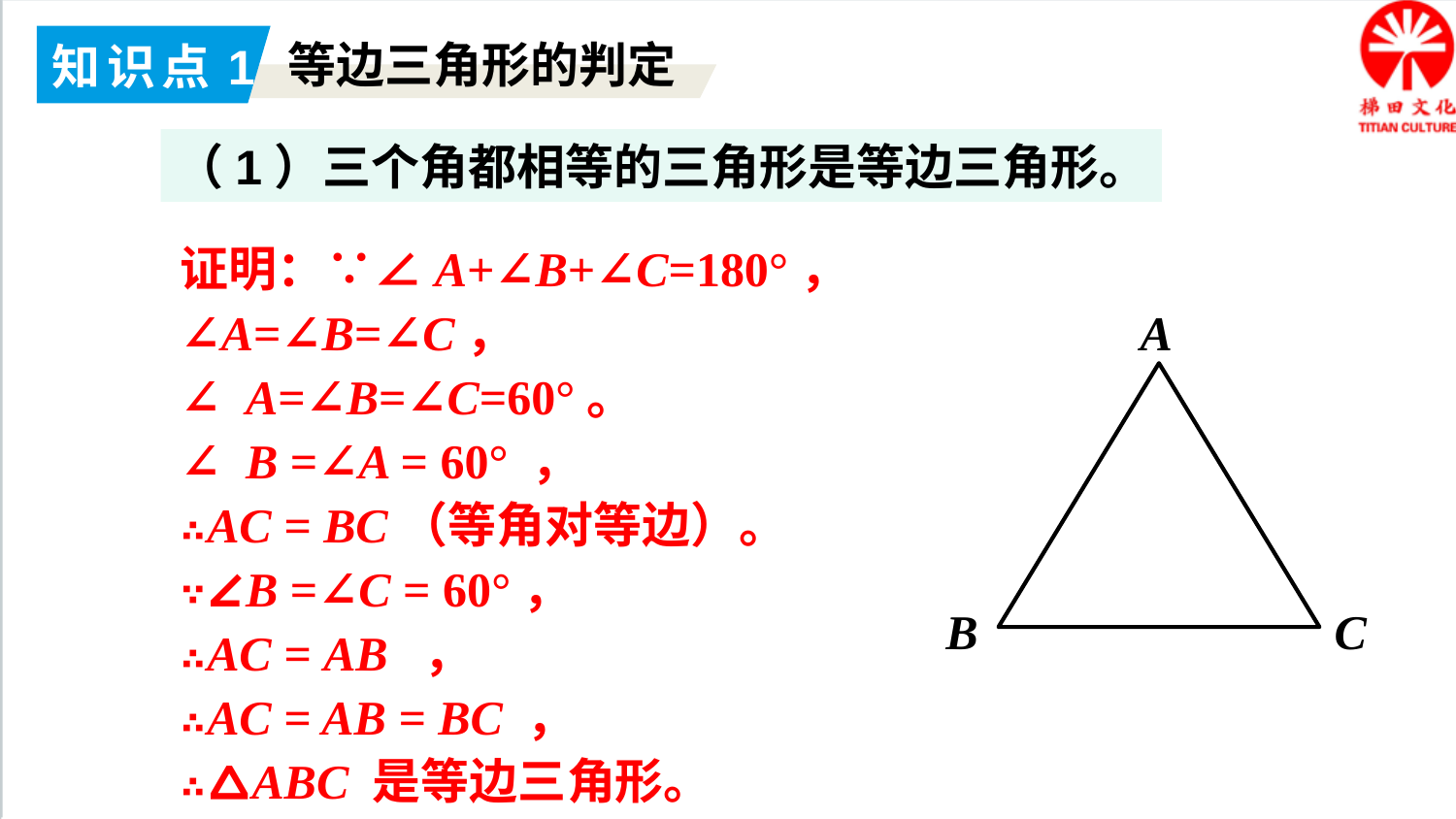

知识点1

等边三角形的判定
（1）三个角都相等的三角形是等边三角形。
证明：∵∠A+∠B+∠C=180°，
∠A=∠B=∠C，
∴∠A=∠B=∠C=60°。
∵∠B =∠A = 60° ，
∴AC = BC（等角对等边）。
∵∠B =∠C = 60°，
∴AC = AB  ，
∴AC = AB = BC ，
∴△ABC 是等边三角形。
A

B
C